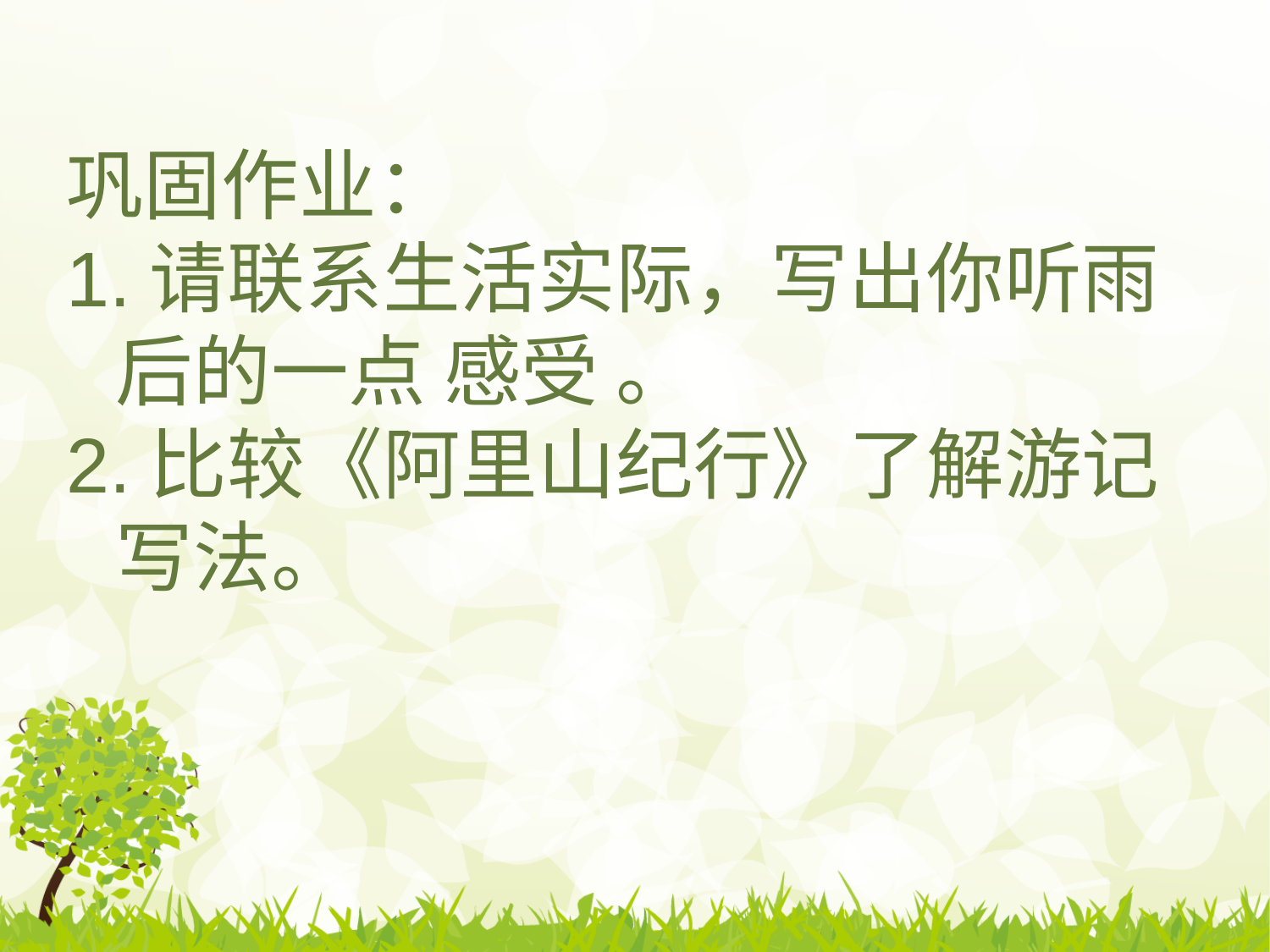

巩固作业：
1.请联系生活实际，写出你听雨后的一点 感受 。
2.比较《阿里山纪行》了解游记写法。